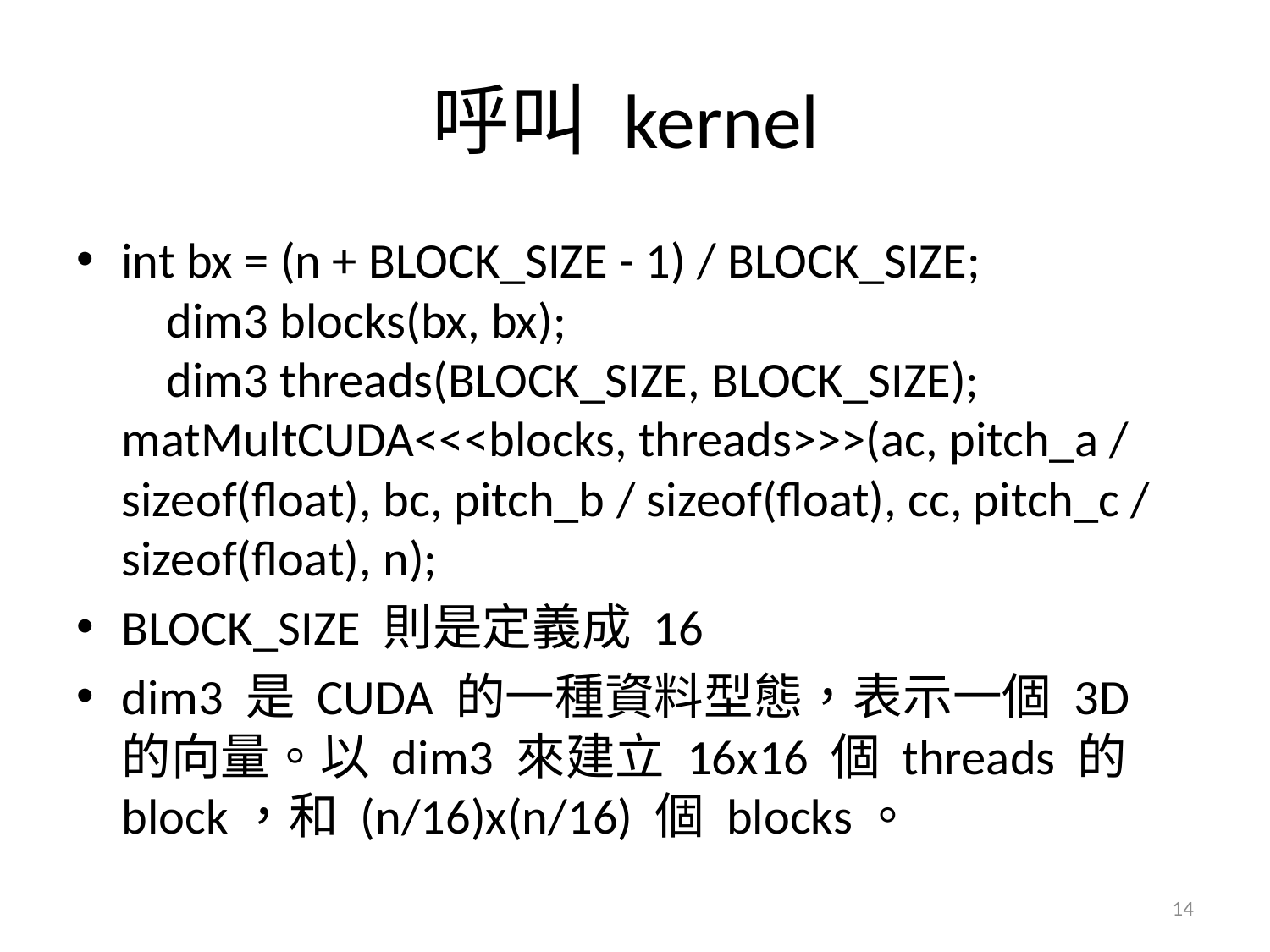

# 呼叫 kernel
int bx = (n + BLOCK_SIZE - 1) / BLOCK_SIZE;
    dim3 blocks(bx, bx);
    dim3 threads(BLOCK_SIZE, BLOCK_SIZE);
matMultCUDA<<<blocks, threads>>>(ac, pitch_a / sizeof(float), bc, pitch_b / sizeof(float), cc, pitch_c / sizeof(float), n);
BLOCK_SIZE 則是定義成 16
dim3 是 CUDA 的一種資料型態，表示一個 3D 的向量。以 dim3 來建立 16x16 個 threads 的 block，和 (n/16)x(n/16) 個 blocks。
14